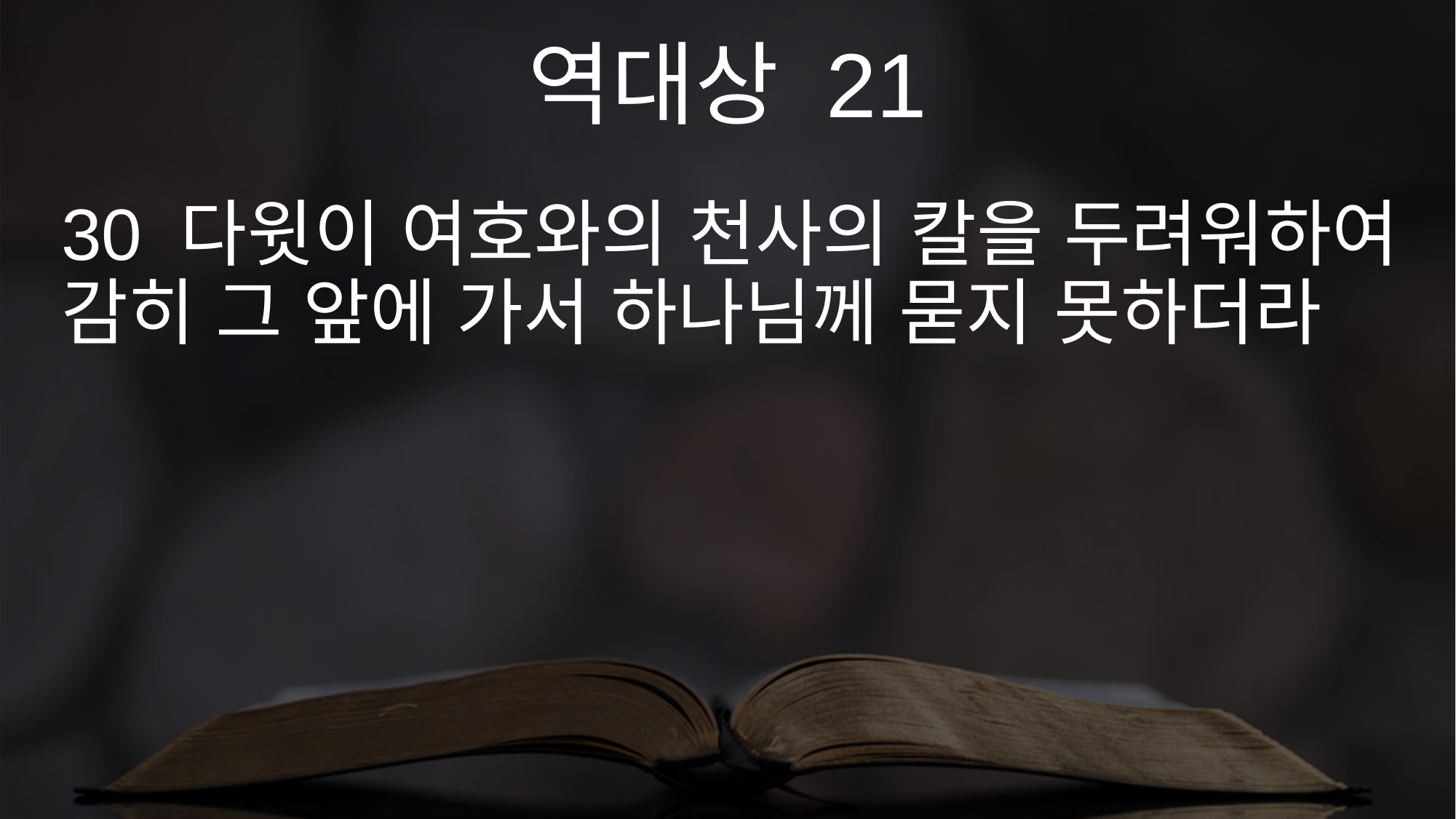

역대상 21
30 다윗이 여호와의 천사의 칼을 두려워하여 감히 그 앞에 가서 하나님께 묻지 못하더라